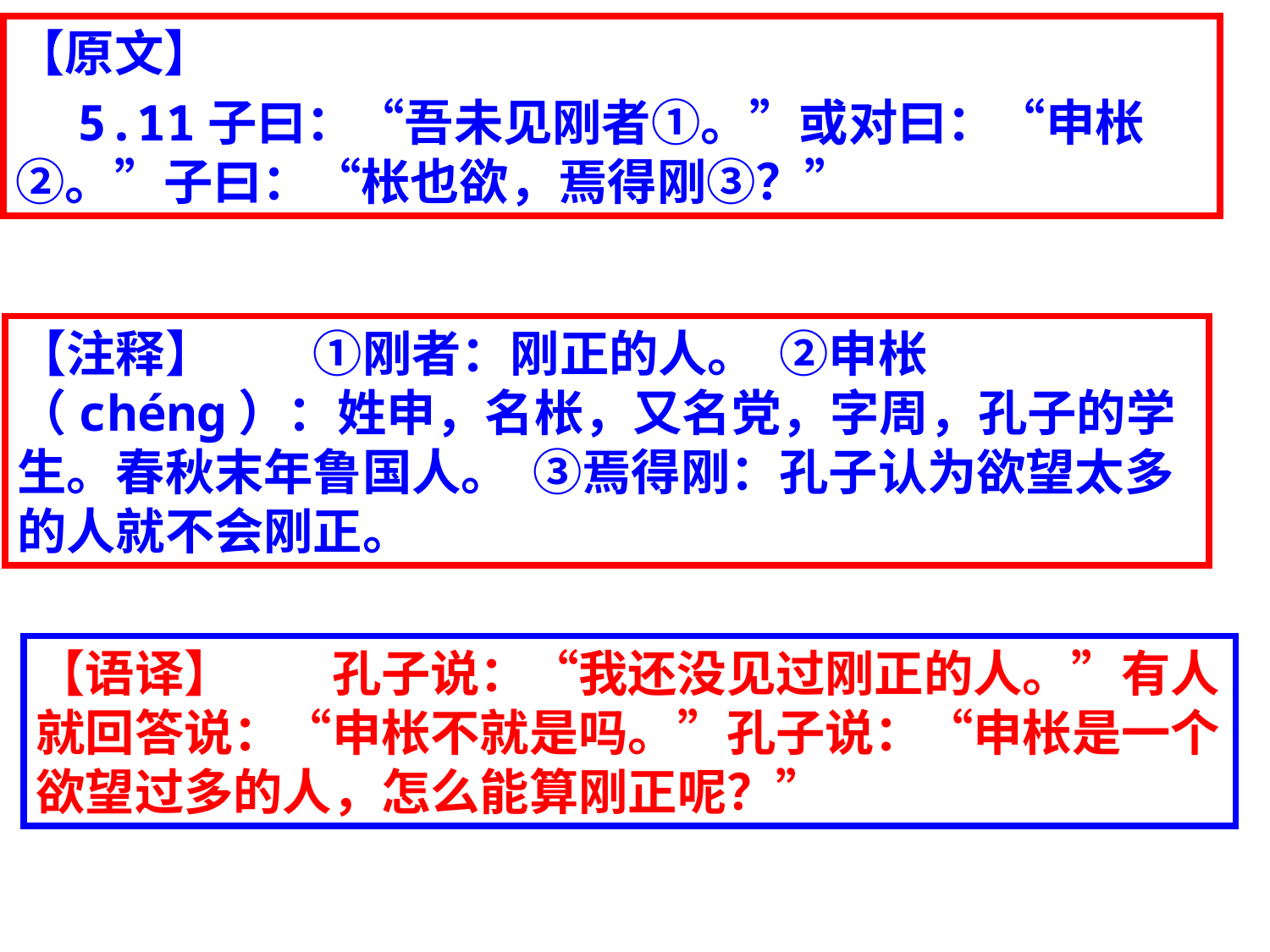

【原文】
　5.11子曰：“吾未见刚者①。”或对曰：“申枨②。”子曰：“枨也欲，焉得刚③？”
【注释】　　①刚者：刚正的人。  ②申枨（chéng）：姓申，名枨，又名党，字周，孔子的学生。春秋末年鲁国人。  ③焉得刚：孔子认为欲望太多的人就不会刚正。
【语译】　　孔子说：“我还没见过刚正的人。”有人就回答说：“申枨不就是吗。”孔子说：“申枨是一个欲望过多的人，怎么能算刚正呢？”